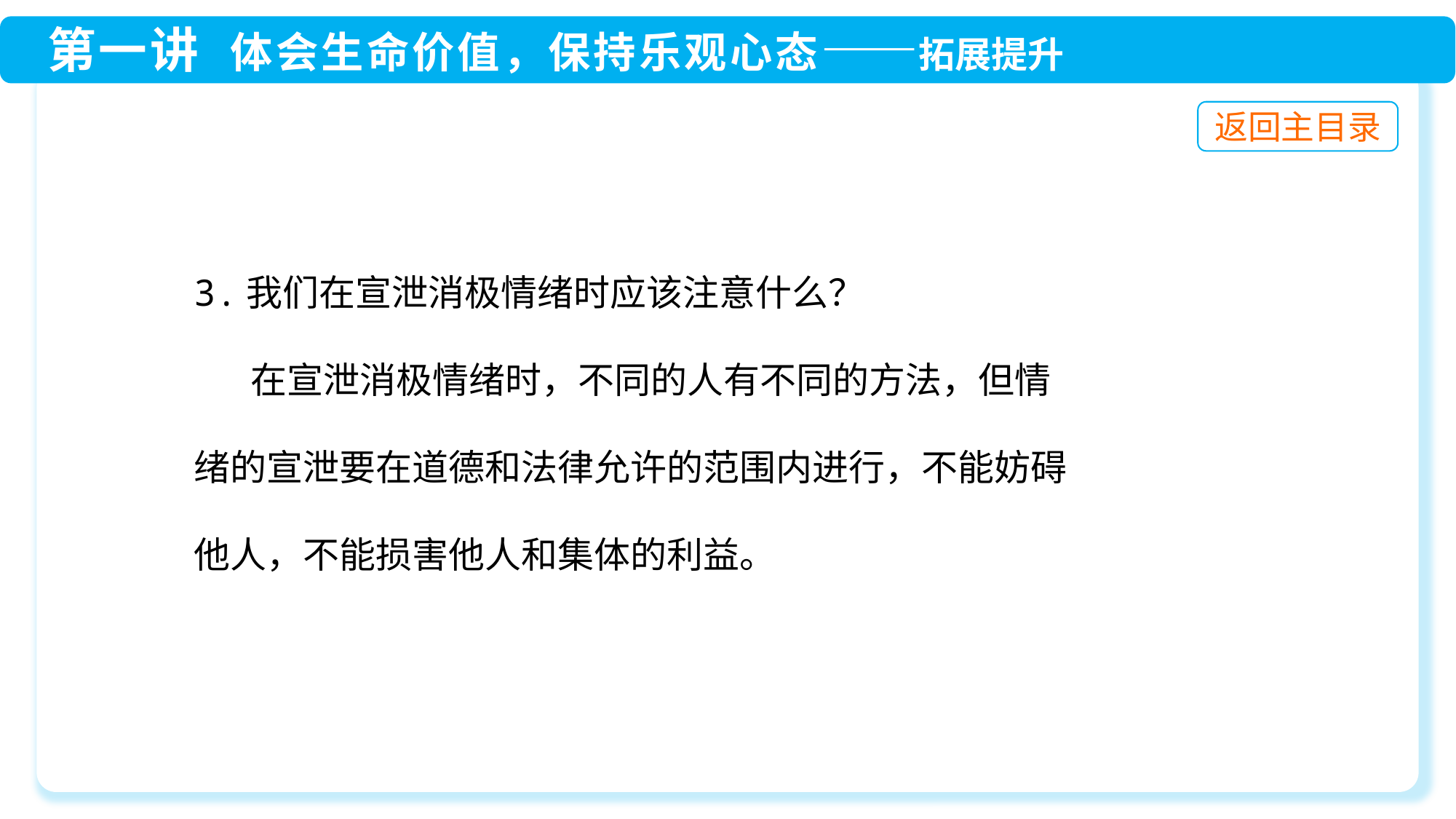

3.我们在宣泄消极情绪时应该注意什么？
  在宣泄消极情绪时，不同的人有不同的方法，但情绪的宣泄要在道德和法律允许的范围内进行，不能妨碍他人，不能损害他人和集体的利益。